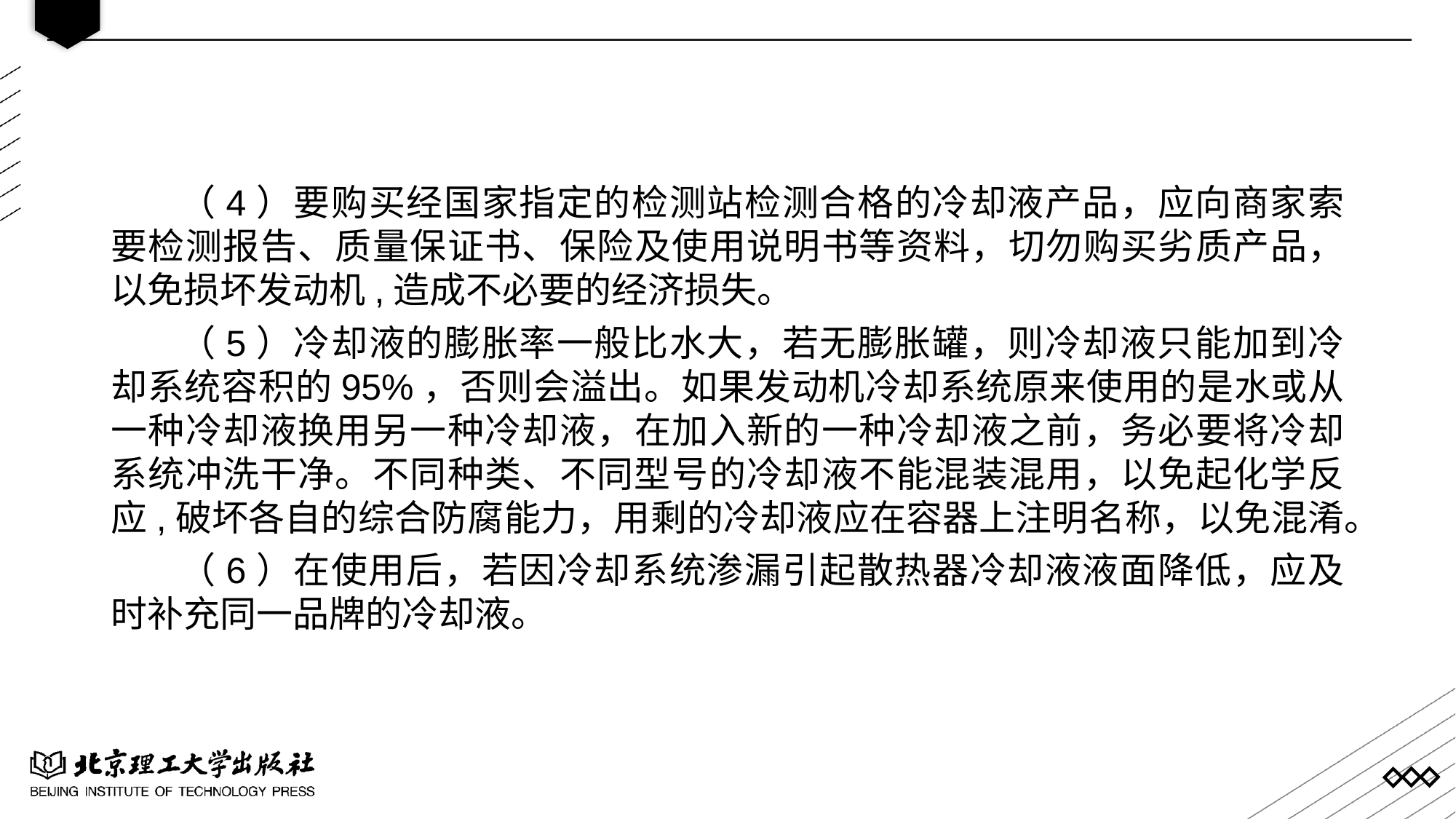

（4）要购买经国家指定的检测站检测合格的冷却液产品，应向商家索要检测报告、质量保证书、保险及使用说明书等资料，切勿购买劣质产品，以免损坏发动机,造成不必要的经济损失。
（5）冷却液的膨胀率一般比水大，若无膨胀罐，则冷却液只能加到冷却系统容积的95%，否则会溢出。如果发动机冷却系统原来使用的是水或从一种冷却液换用另一种冷却液，在加入新的一种冷却液之前，务必要将冷却系统冲洗干净。不同种类、不同型号的冷却液不能混装混用，以免起化学反应,破坏各自的综合防腐能力，用剩的冷却液应在容器上注明名称，以免混淆。
（6）在使用后，若因冷却系统渗漏引起散热器冷却液液面降低，应及时补充同一品牌的冷却液。